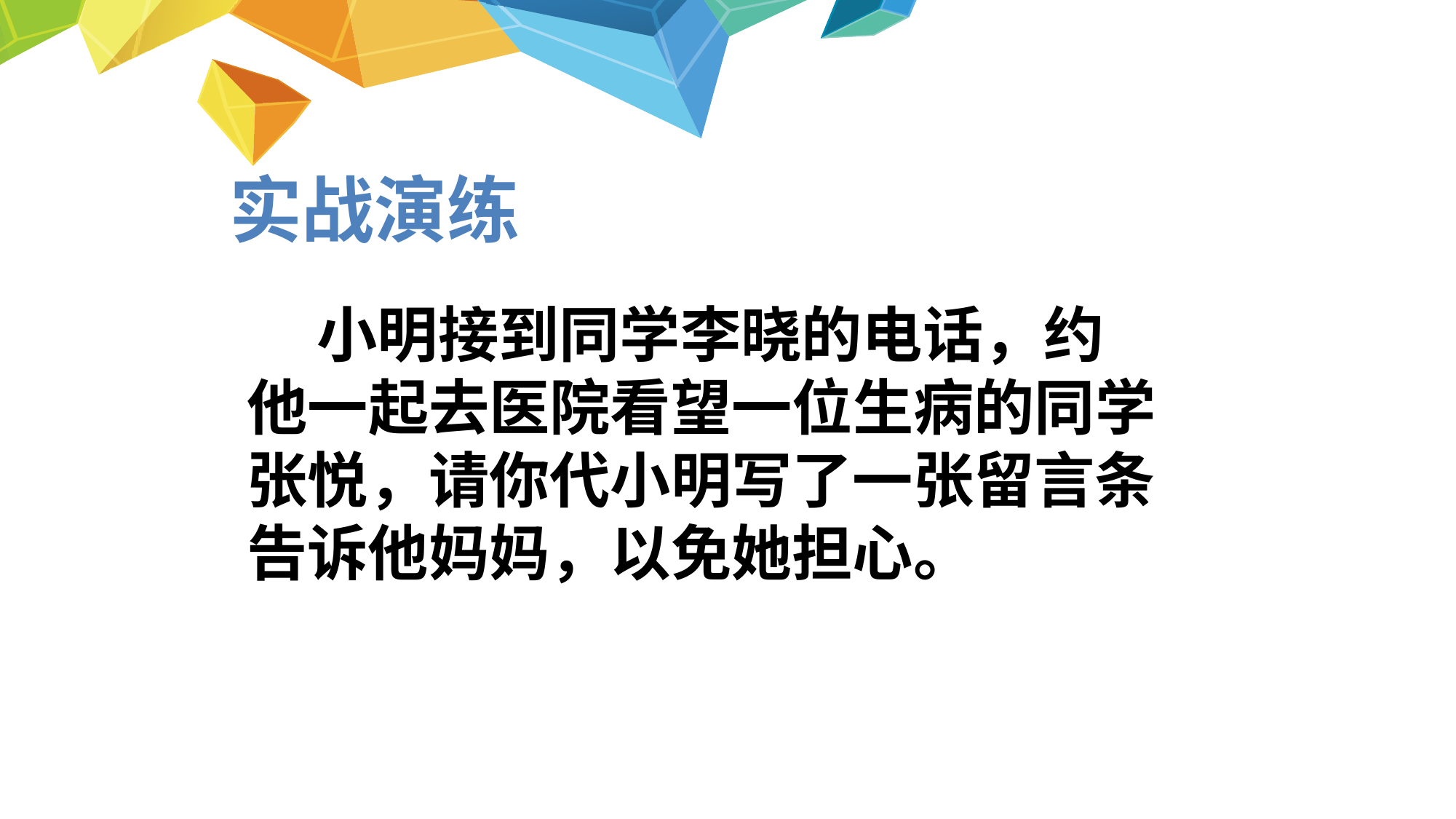

实战演练
    小明接到同学李晓的电话，约他一起去医院看望一位生病的同学张悦，请你代小明写了一张留言条告诉他妈妈，以免她担心。